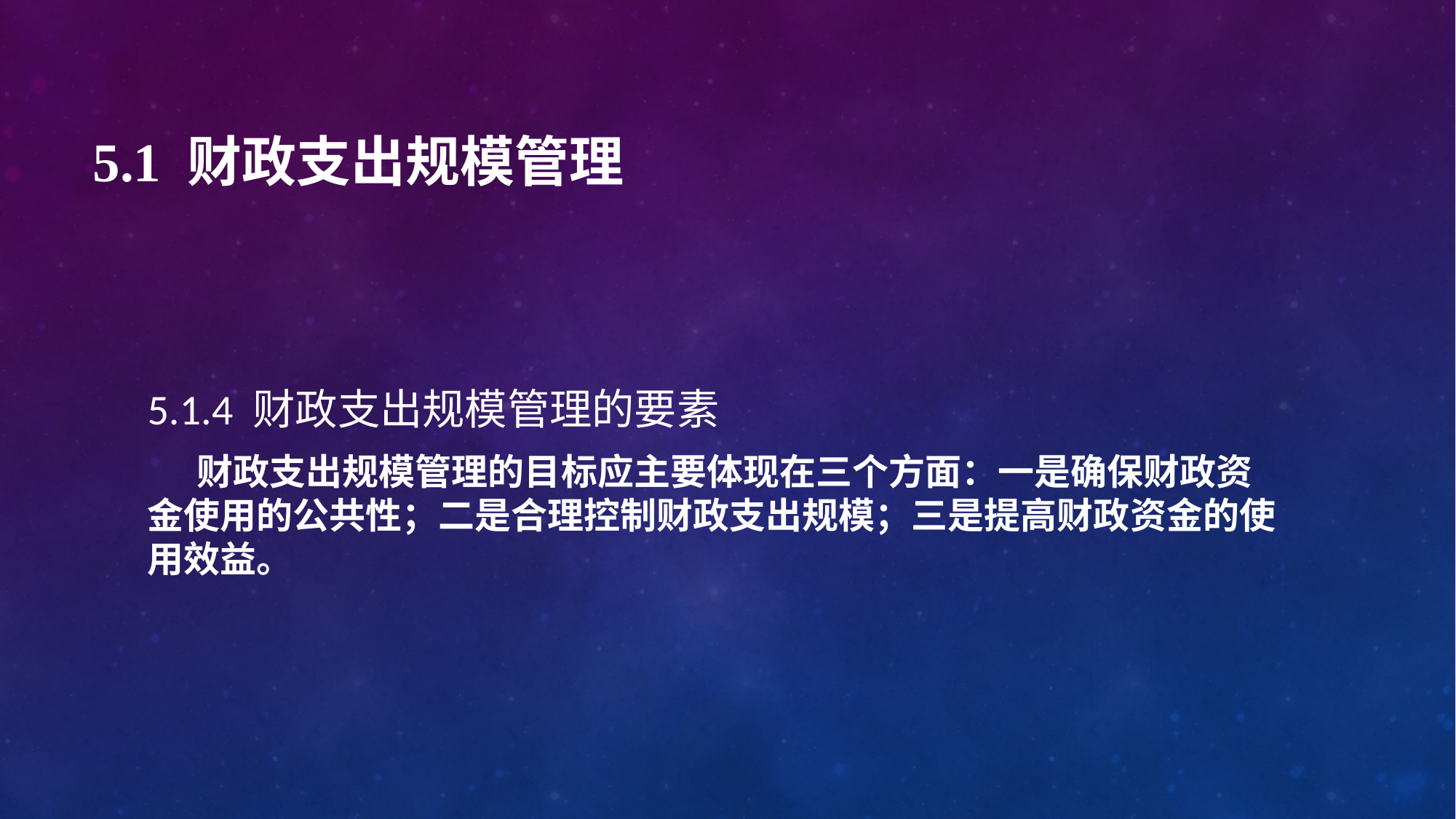

# 5.1 财政支出规模管理
5.1.4 财政支出规模管理的要素
     财政支出规模管理的目标应主要体现在三个方面：一是确保财政资金使用的公共性；二是合理控制财政支出规模；三是提高财政资金的使用效益。